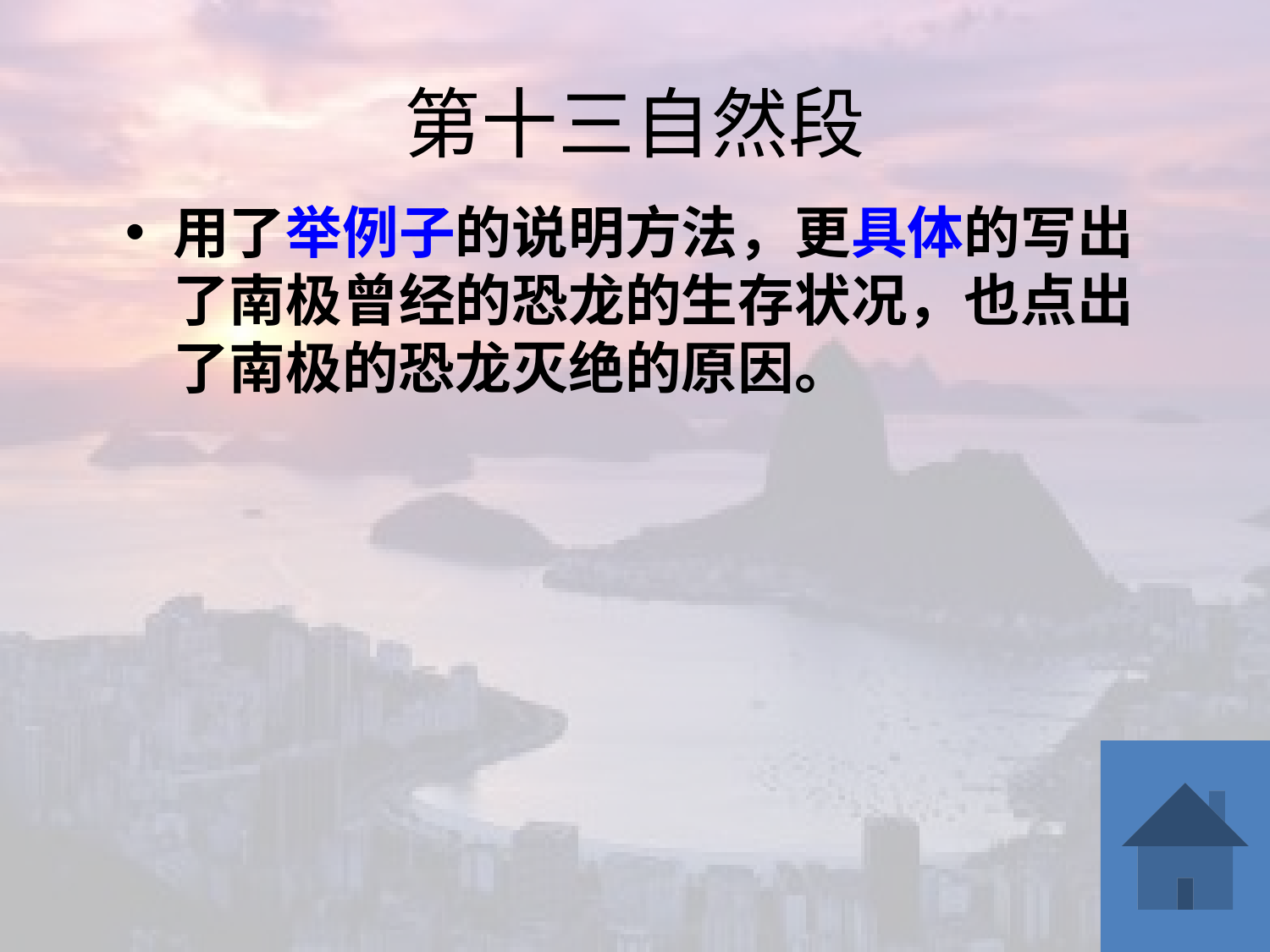

# 第十三自然段
用了举例子的说明方法，更具体的写出了南极曾经的恐龙的生存状况，也点出了南极的恐龙灭绝的原因。